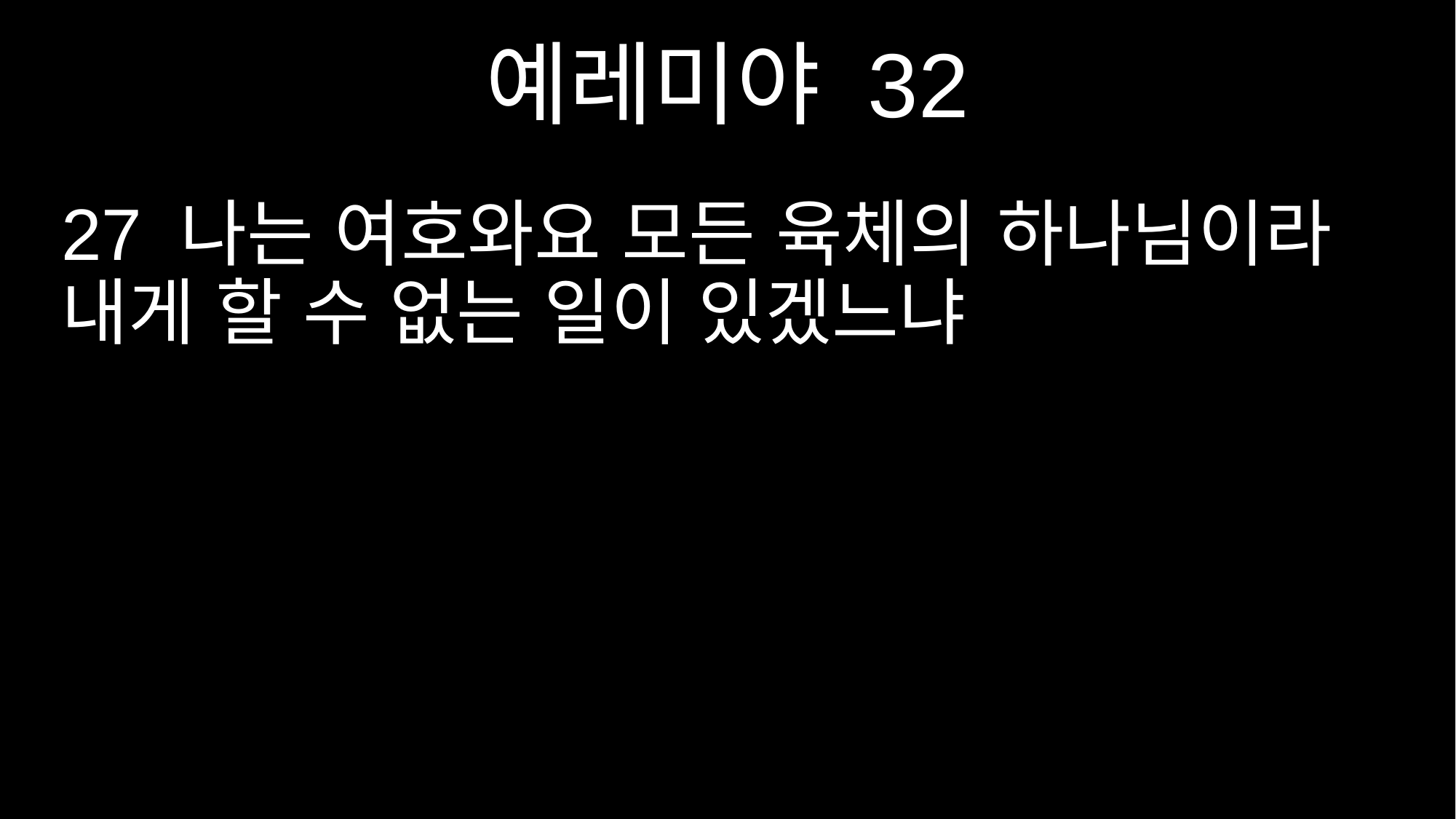

예레미야 32
27 나는 여호와요 모든 육체의 하나님이라 내게 할 수 없는 일이 있겠느냐